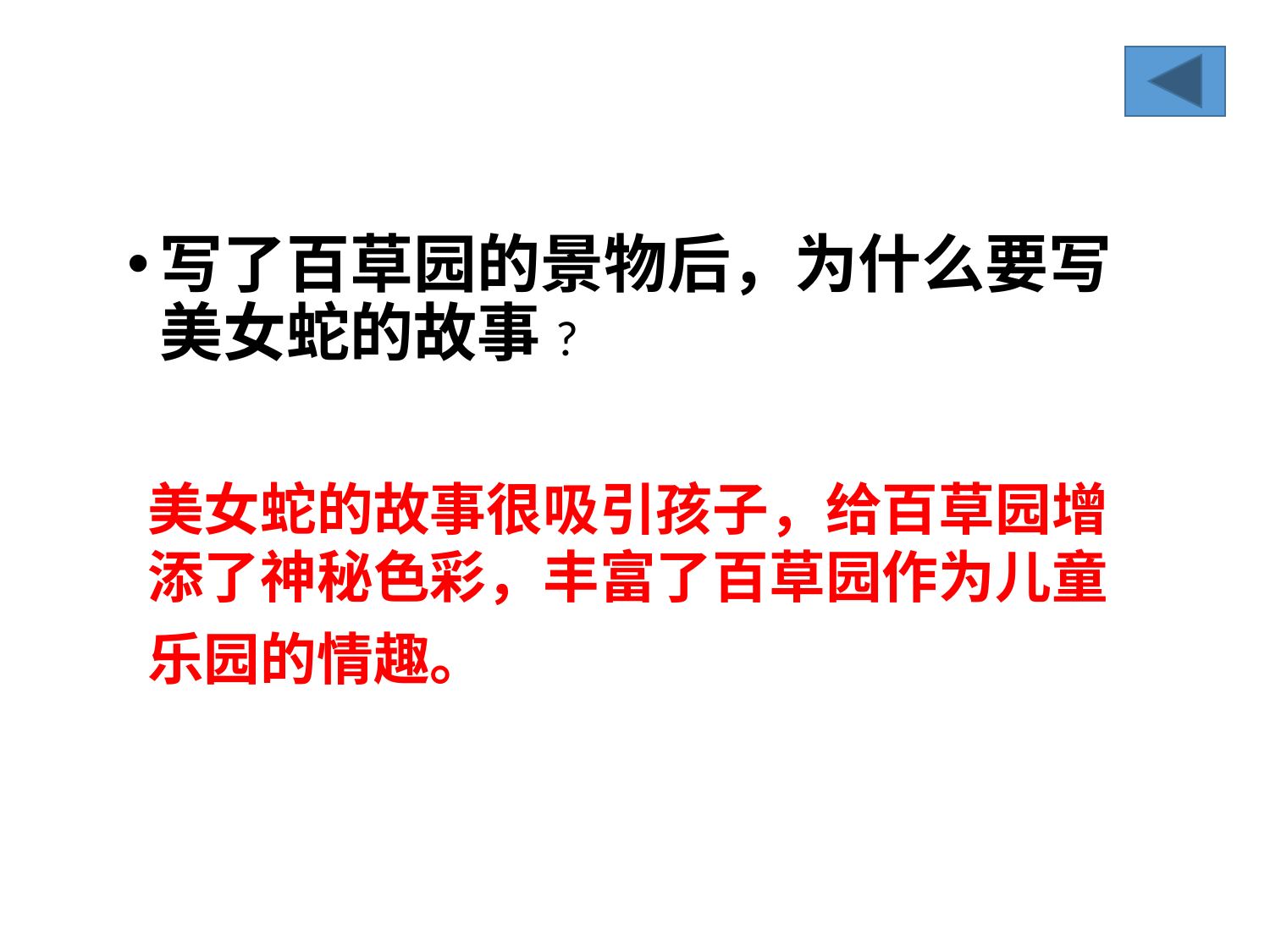

写了百草园的景物后，为什么要写美女蛇的故事?

美女蛇的故事很吸引孩子，给百草园增添了神秘色彩，丰富了百草园作为儿童乐园的情趣。